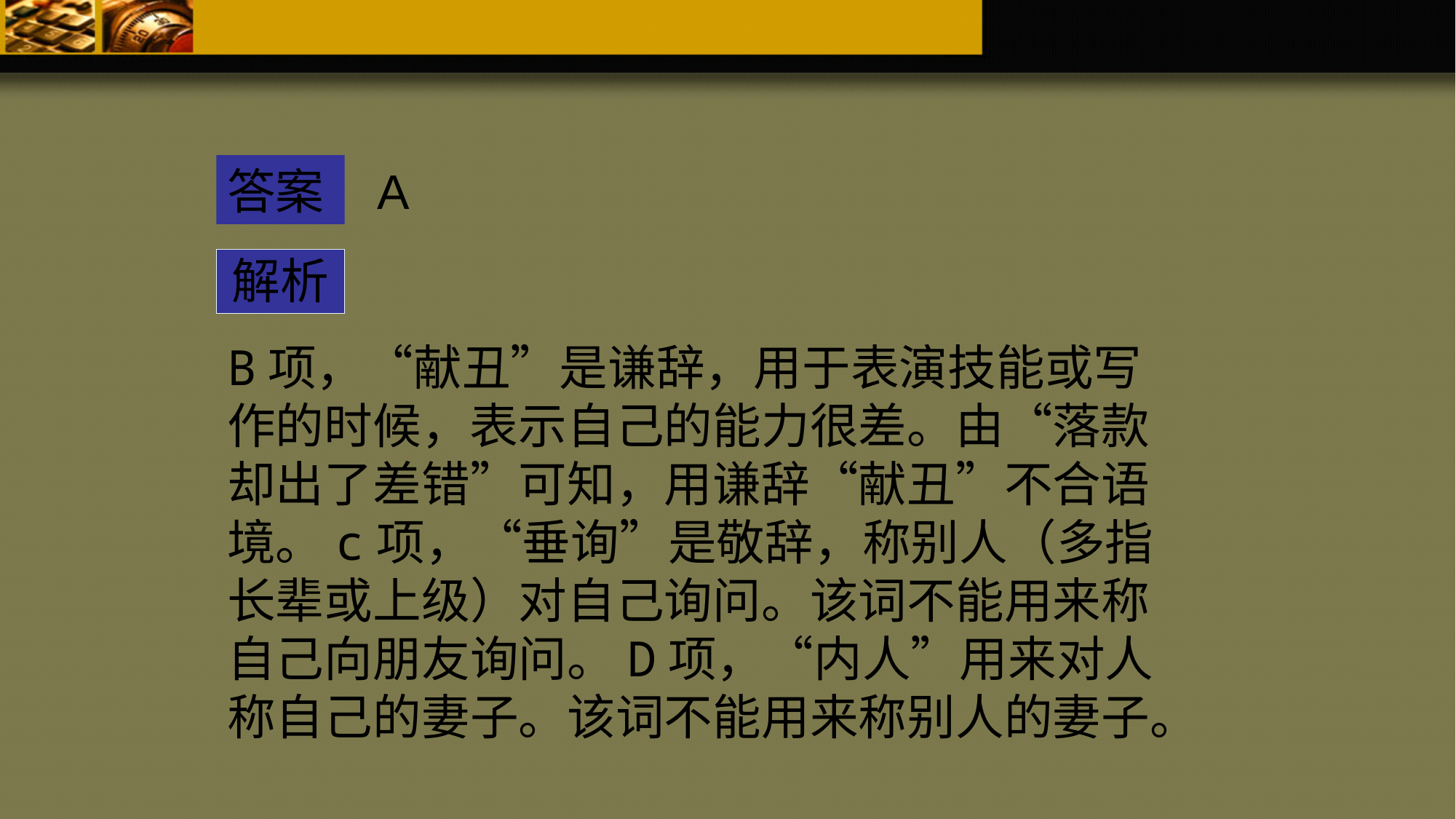

答案
A
解析
B项，“献丑”是谦辞，用于表演技能或写作的时候，表示自己的能力很差。由“落款却出了差错”可知，用谦辞“献丑”不合语境。c项，“垂询”是敬辞，称别人（多指长辈或上级）对自己询问。该词不能用来称自己向朋友询问。D项，“内人”用来对人称自己的妻子。该词不能用来称别人的妻子。